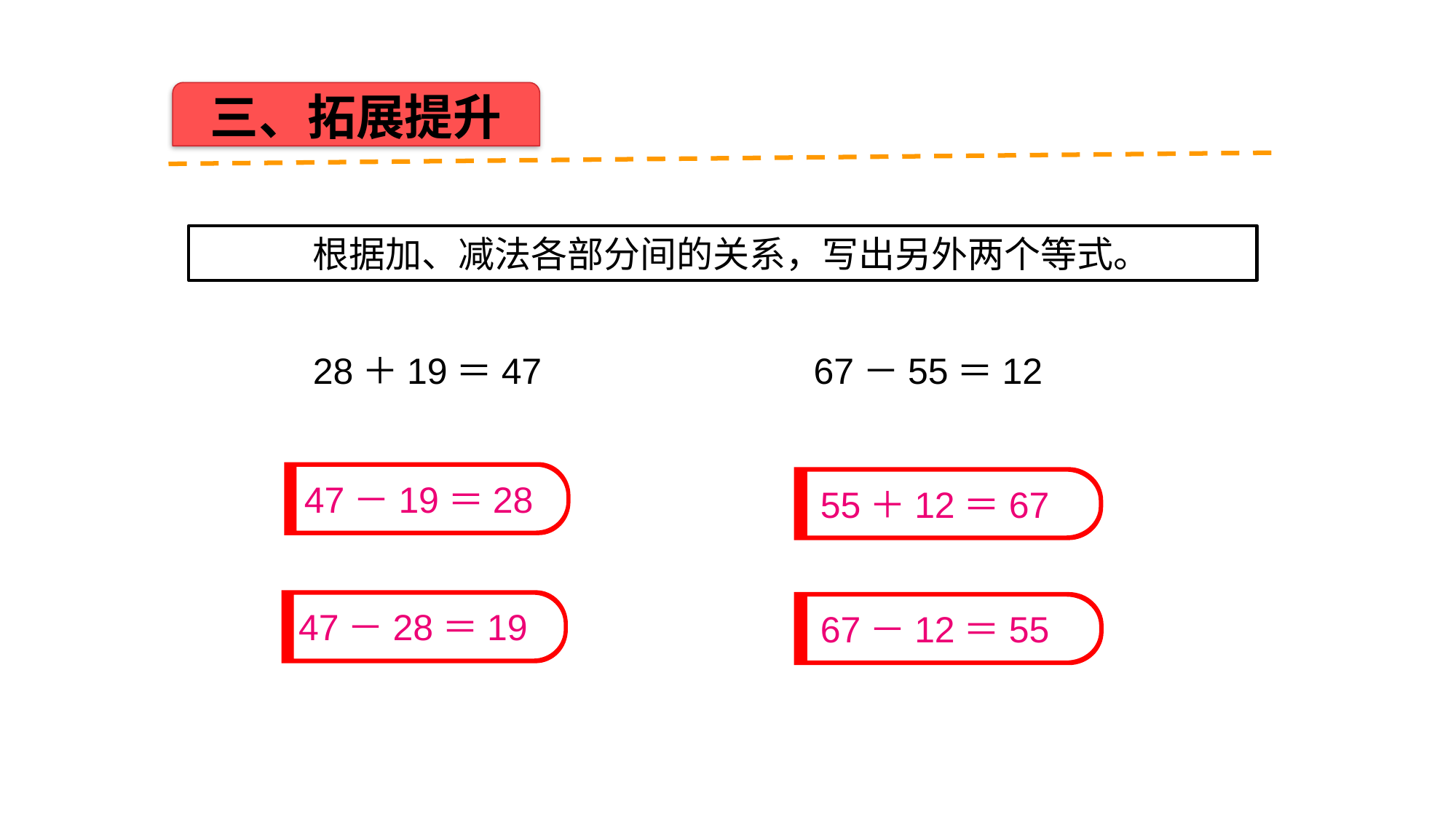

三、拓展提升
 根据加、减法各部分间的关系，写出另外两个等式。
28＋19＝47
67－55＝12

47－19＝28

55＋12＝67

47－28＝19

67－12＝55